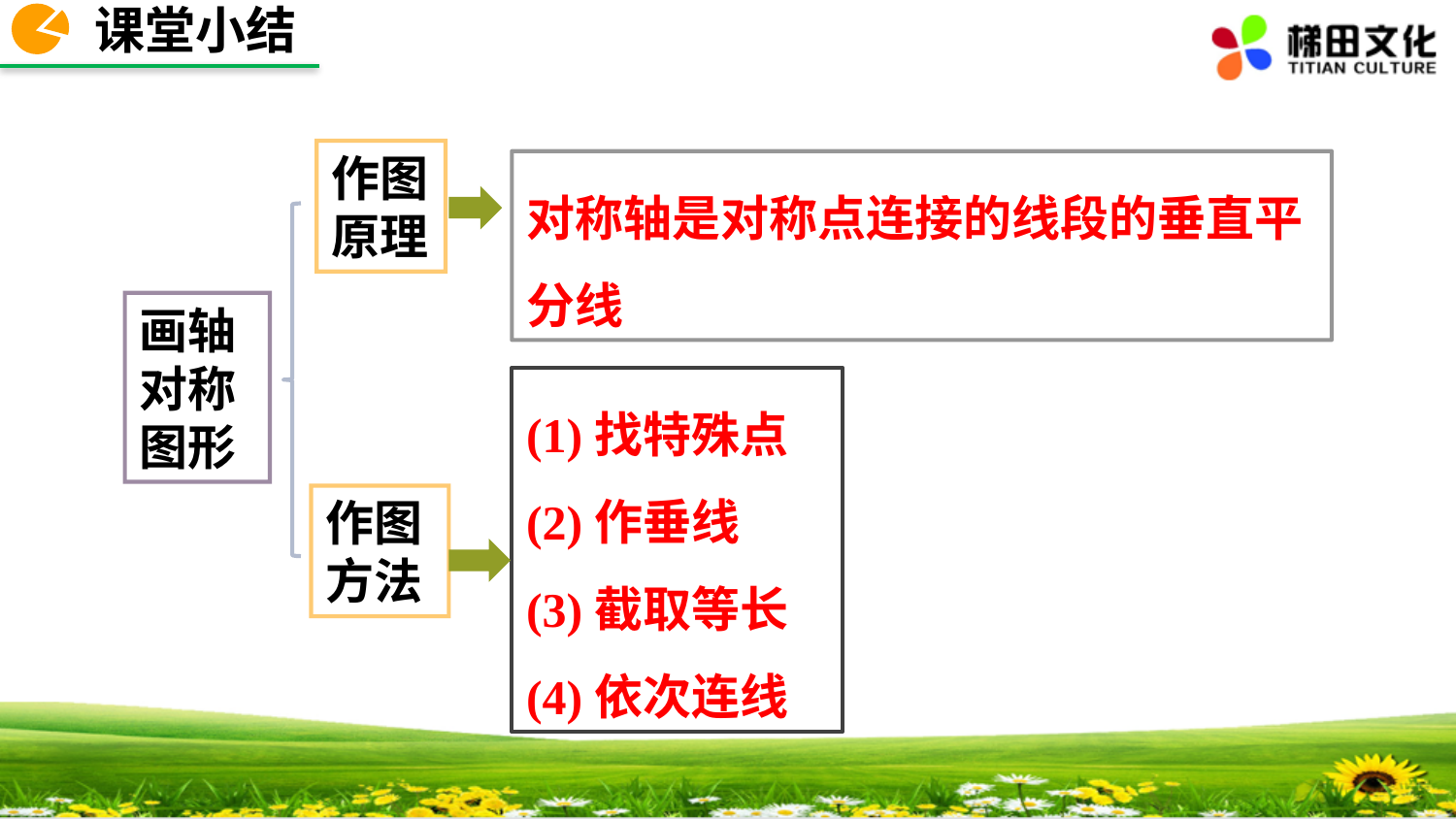

课堂小结

作图原理
对称轴是对称点连接的线段的垂直平分线

画轴对称图形
(1)找特殊点
(2)作垂线
(3)截取等长
(4)依次连线
作图方法